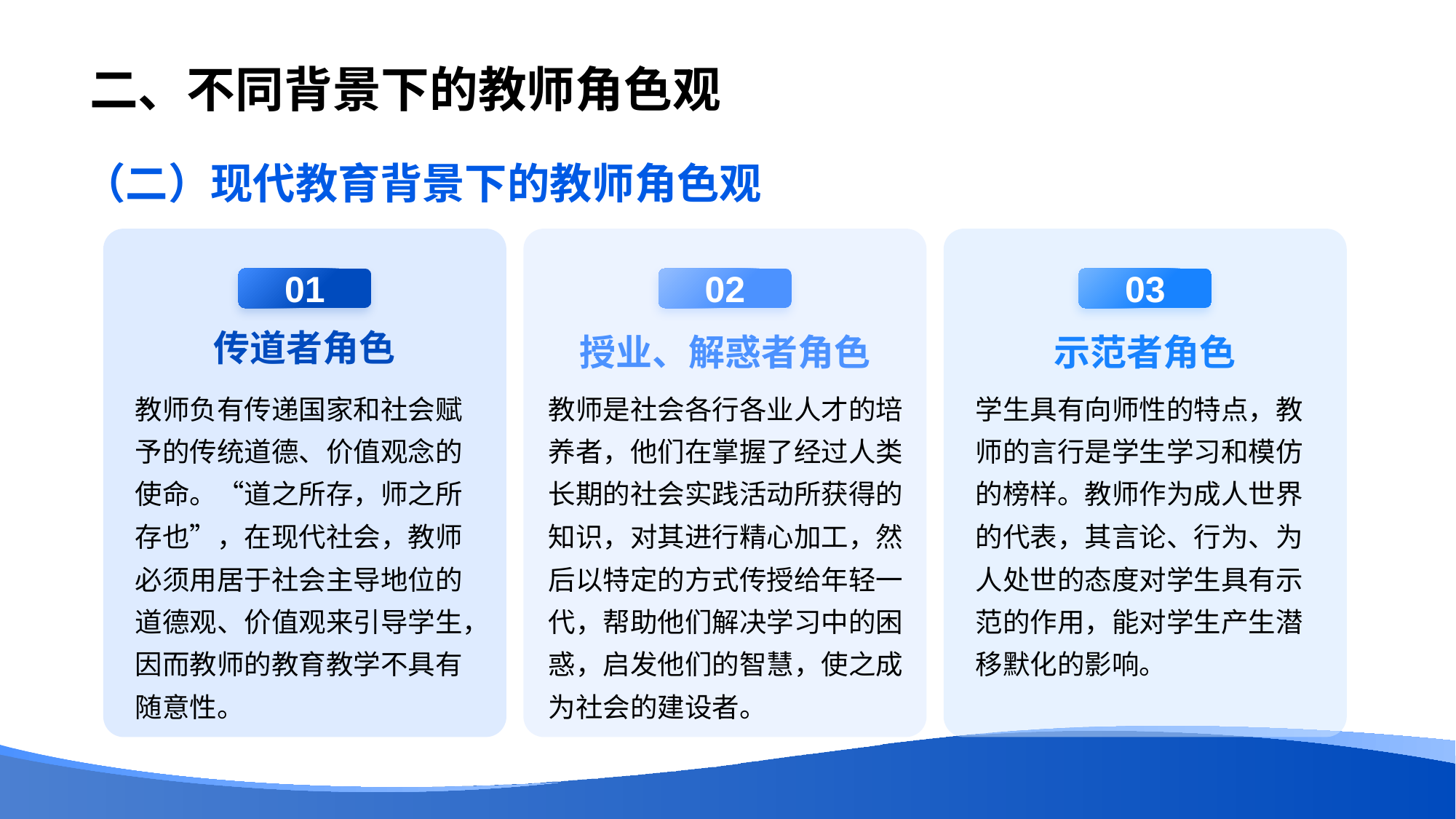

# 二、不同背景下的教师角色观
（二）现代教育背景下的教师角色观

01
传道者角色
教师负有传递国家和社会赋予的传统道德、价值观念的使命。“道之所存，师之所存也”，在现代社会，教师必须用居于社会主导地位的道德观、价值观来引导学生，因而教师的教育教学不具有随意性。

02
授业、解惑者角色
教师是社会各行各业人才的培养者，他们在掌握了经过人类长期的社会实践活动所获得的知识，对其进行精心加工，然后以特定的方式传授给年轻一代，帮助他们解决学习中的困惑，启发他们的智慧，使之成为社会的建设者。

03
示范者角色
学生具有向师性的特点，教师的言行是学生学习和模仿的榜样。教师作为成人世界的代表，其言论、行为、为人处世的态度对学生具有示范的作用，能对学生产生潜移默化的影响。